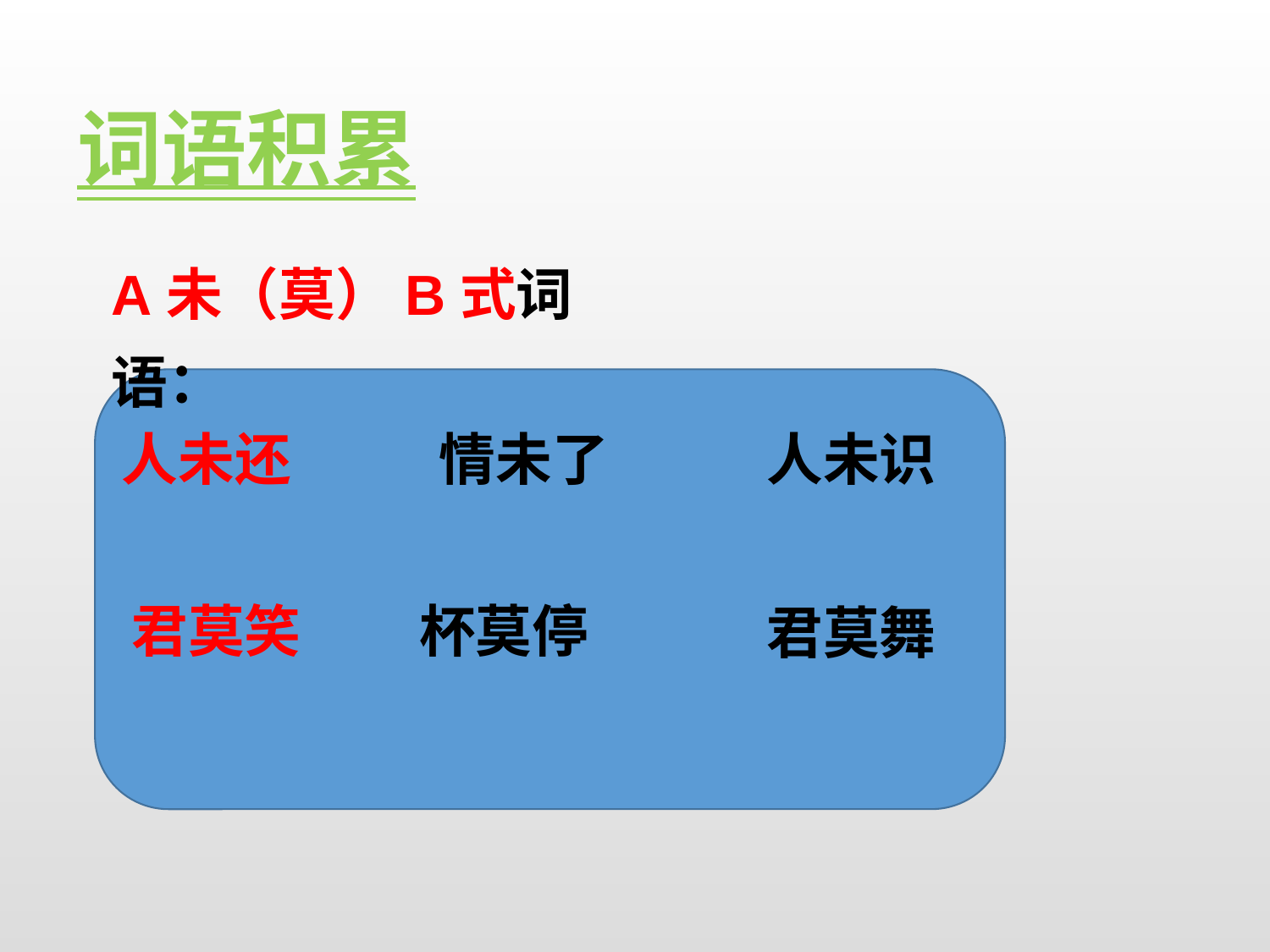

词语积累
A未（莫）B式词语：

人未还
情未了
人未识
君莫笑
杯莫停
君莫舞